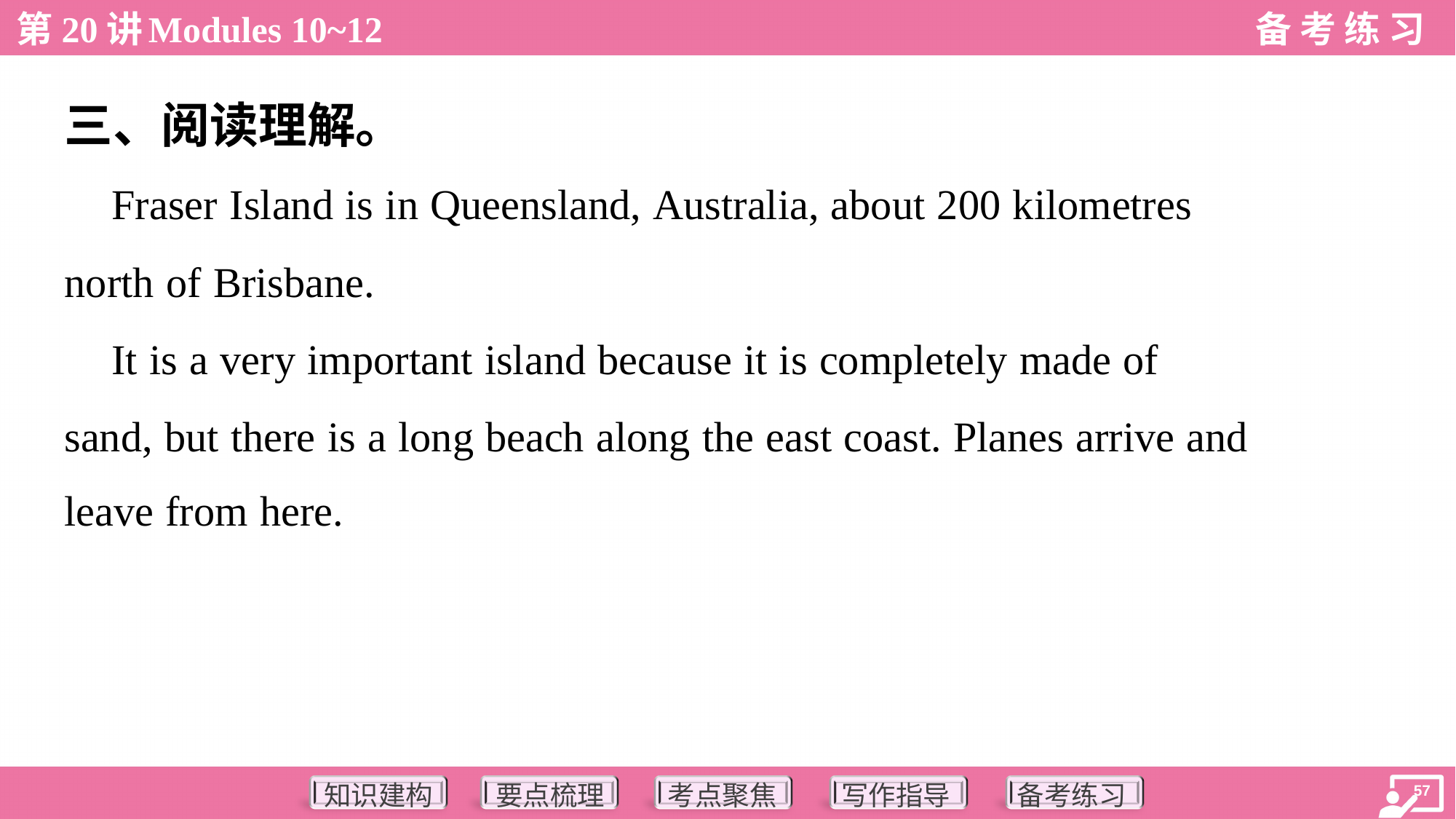

三、阅读理解。
    Fraser Island is in Queensland, Australia, about 200 kilometres
north of Brisbane.
    It is a very important island because it is completely made of
sand, but there is a long beach along the east coast. Planes arrive and
leave from here.